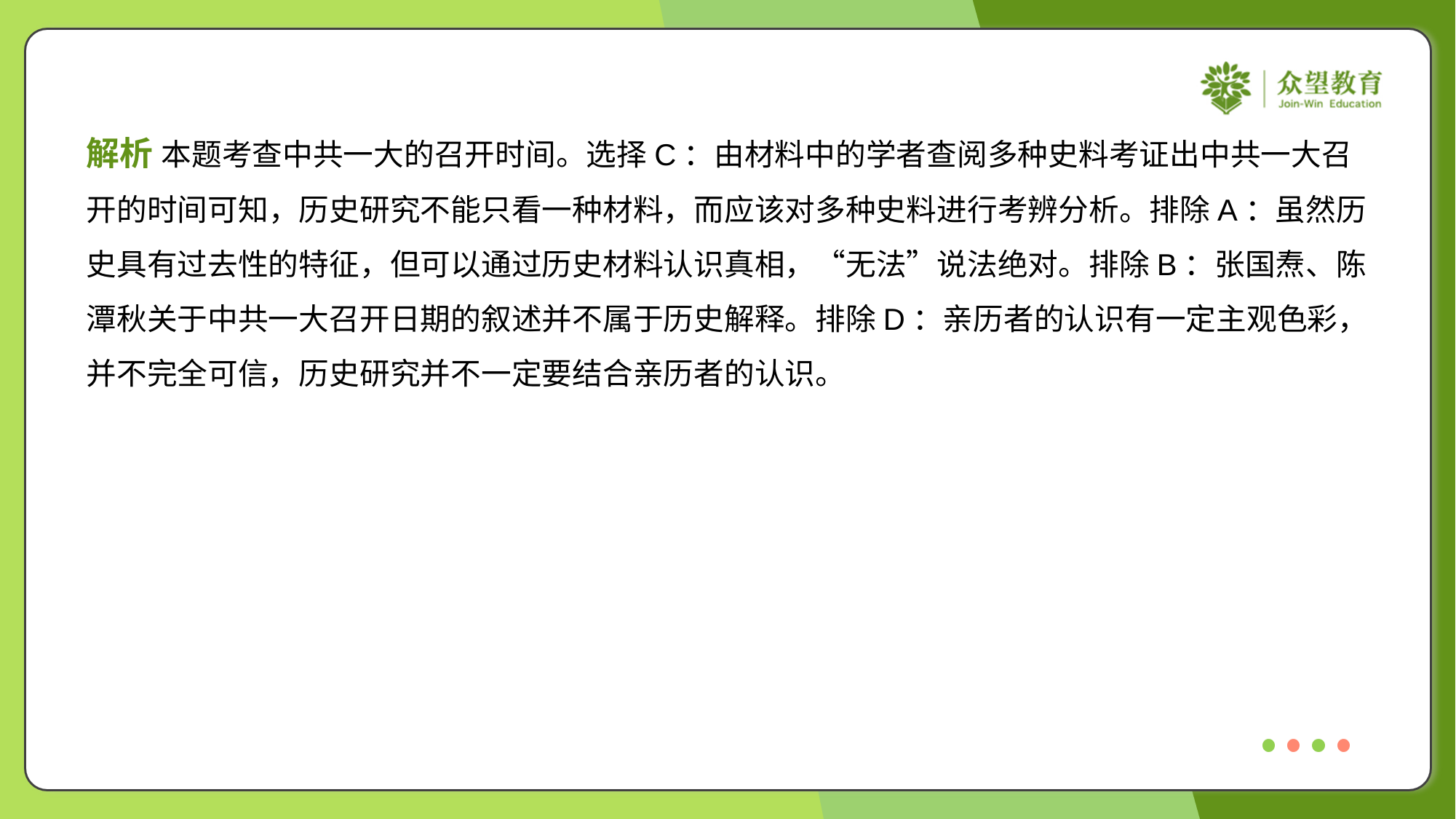

解析 本题考查中共一大的召开时间。选择C：由材料中的学者查阅多种史料考证出中共一大召
开的时间可知，历史研究不能只看一种材料，而应该对多种史料进行考辨分析。排除A：虽然历
史具有过去性的特征，但可以通过历史材料认识真相，“无法”说法绝对。排除B：张国焘、陈
潭秋关于中共一大召开日期的叙述并不属于历史解释。排除D：亲历者的认识有一定主观色彩，
并不完全可信，历史研究并不一定要结合亲历者的认识。